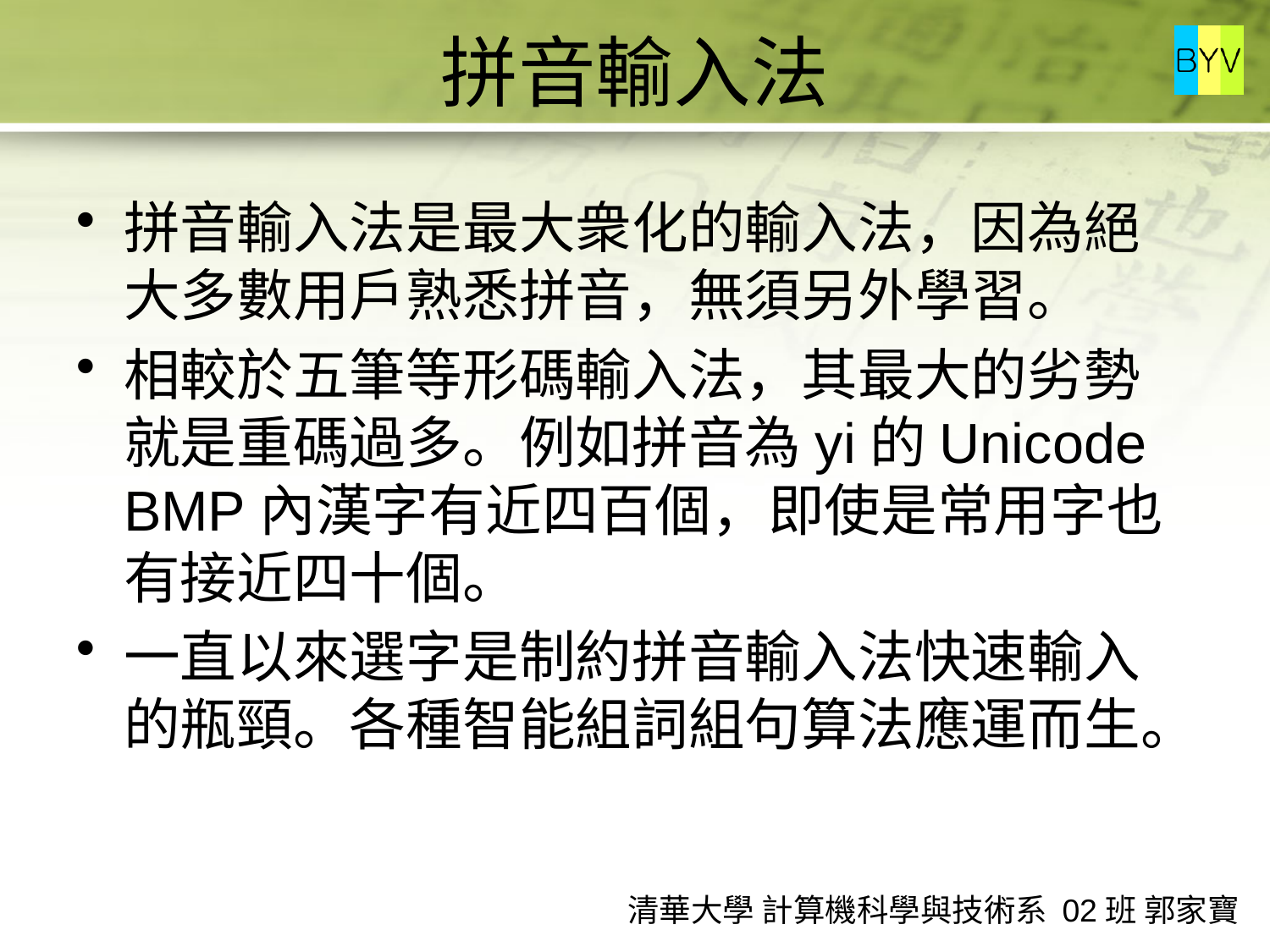

# 拼音輸入法
拼音輸入法是最大衆化的輸入法，因為絕大多數用戶熟悉拼音，無須另外學習。
相較於五筆等形碼輸入法，其最大的劣勢就是重碼過多。例如拼音為yi的Unicode BMP內漢字有近四百個，即使是常用字也有接近四十個。
一直以來選字是制約拼音輸入法快速輸入的瓶頸。各種智能組詞組句算法應運而生。